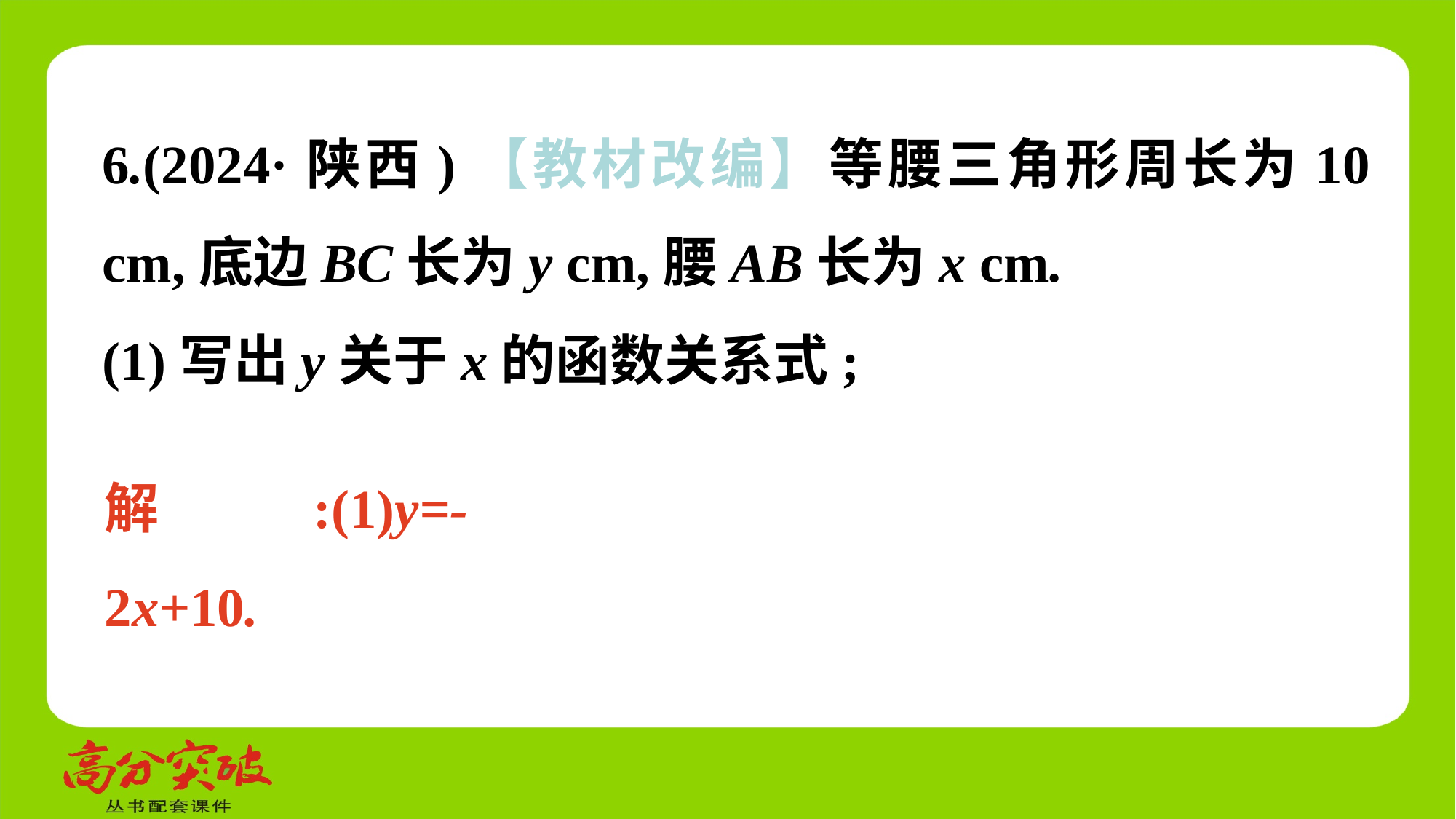

6.(2024·陕西)【教材改编】等腰三角形周长为10 cm,底边BC长为y cm,腰AB长为x cm.
(1)写出y关于x的函数关系式;
解:(1)y=-2x+10.